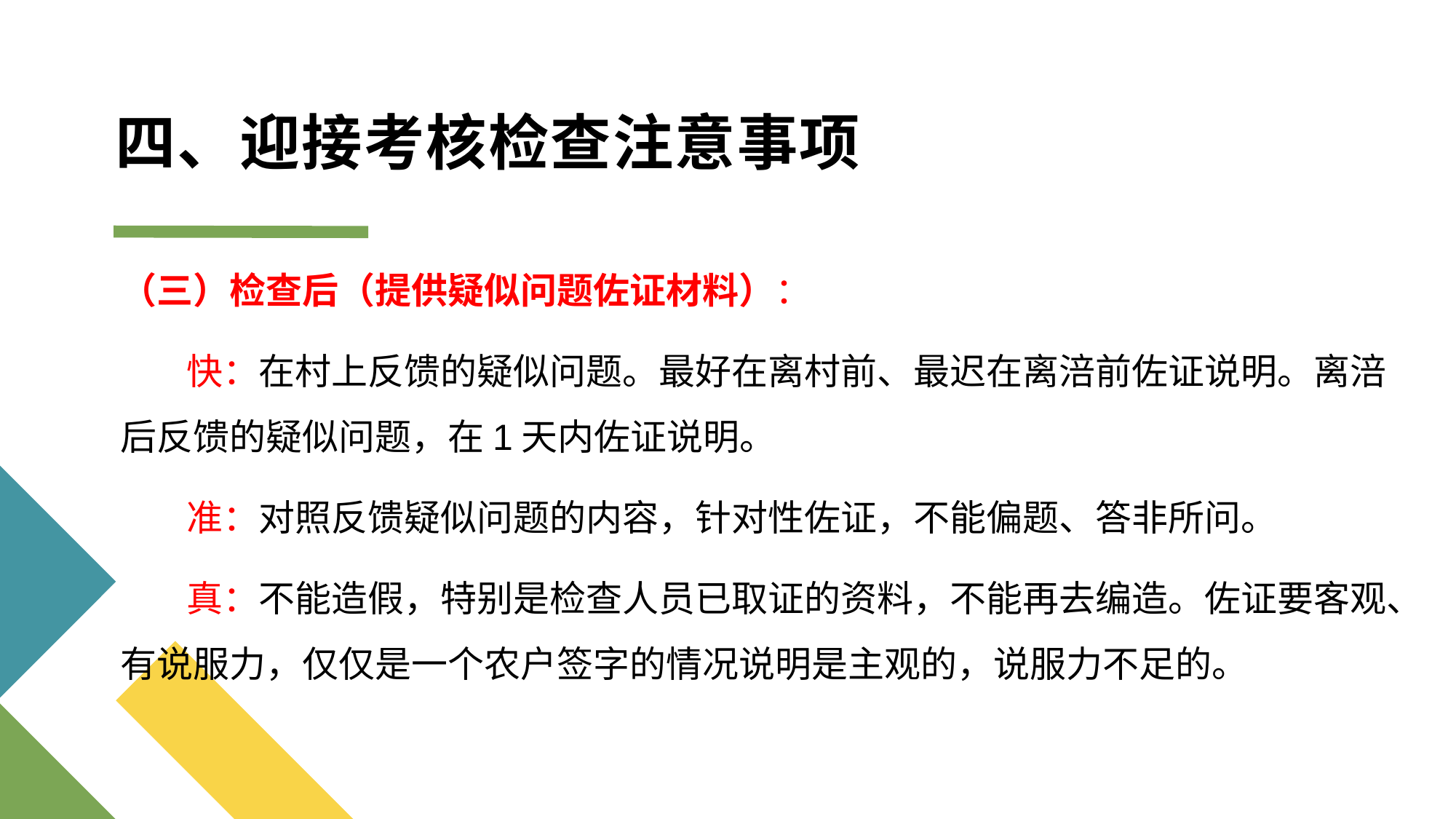

# 四、迎接考核检查注意事项
（三）检查后（提供疑似问题佐证材料）：
       快：在村上反馈的疑似问题。最好在离村前、最迟在离涪前佐证说明。离涪后反馈的疑似问题，在1天内佐证说明。
       准：对照反馈疑似问题的内容，针对性佐证，不能偏题、答非所问。
       真：不能造假，特别是检查人员已取证的资料，不能再去编造。佐证要客观、有说服力，仅仅是一个农户签字的情况说明是主观的，说服力不足的。